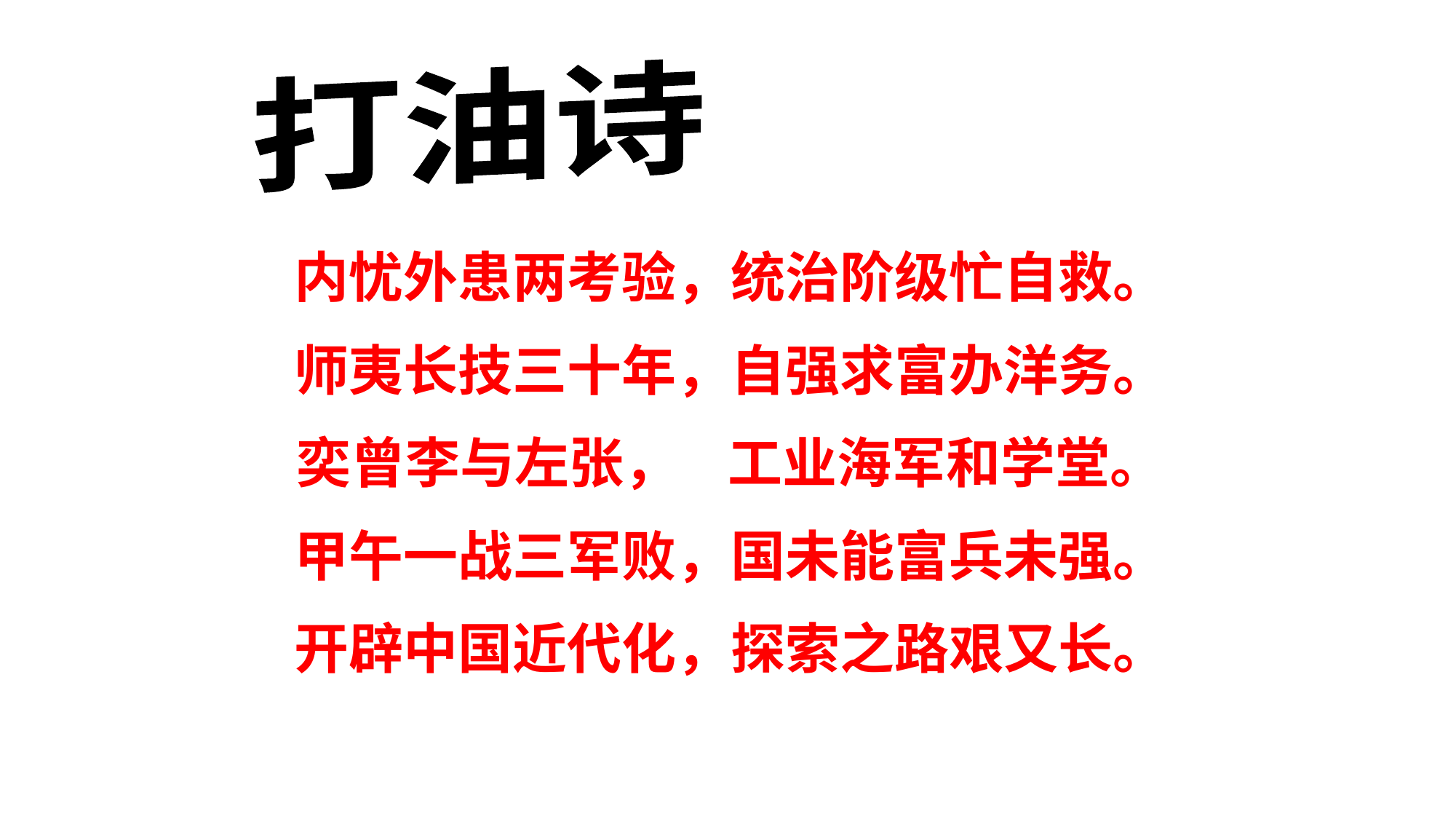

打油诗
内忧外患两考验，统治阶级忙自救。
师夷长技三十年，自强求富办洋务。
奕曾李与左张，    工业海军和学堂。
甲午一战三军败，国未能富兵未强。
开辟中国近代化，探索之路艰又长。